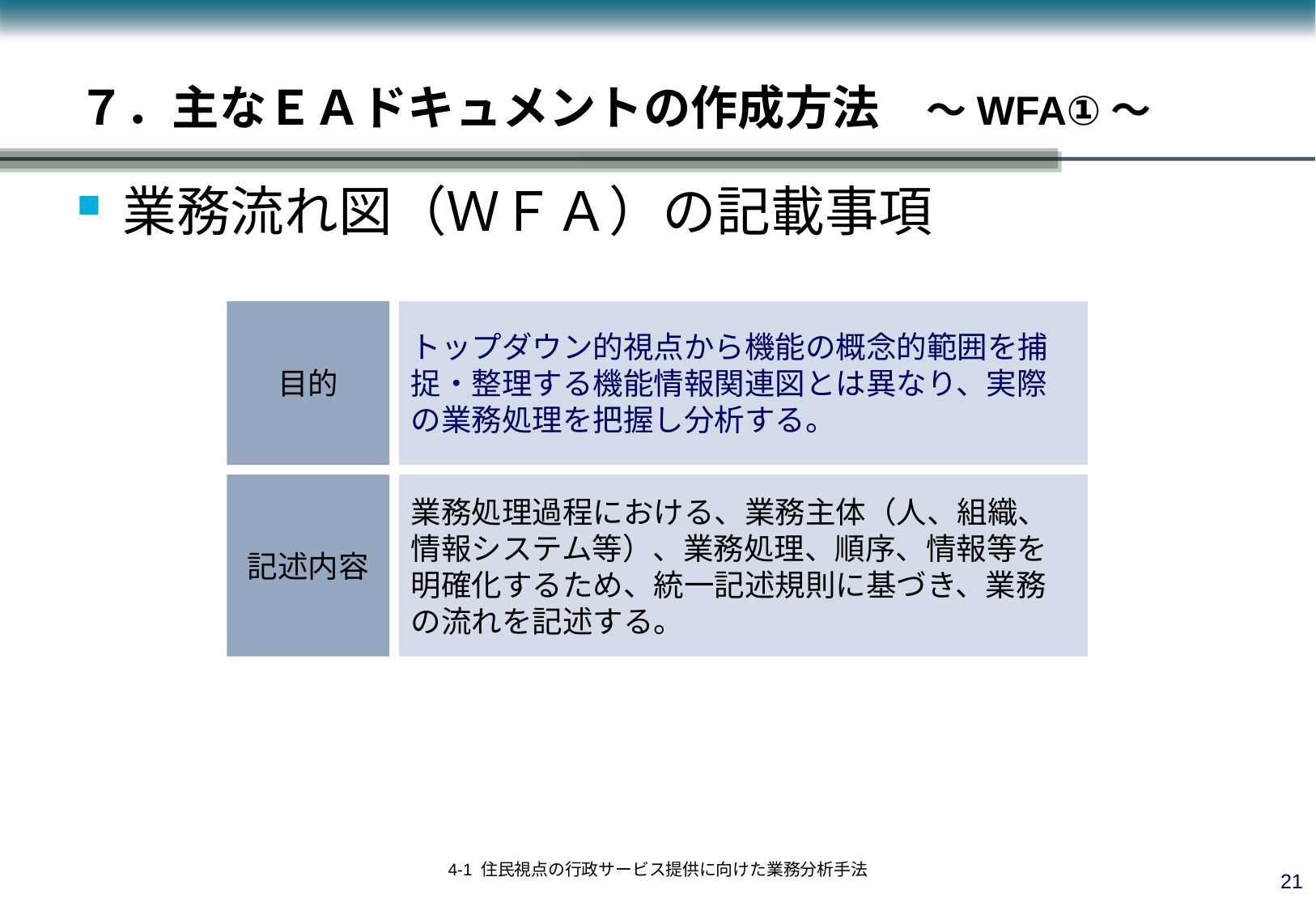

７．主なＥＡドキュメントの作成方法　～WFA①～
業務流れ図（ＷＦＡ）の記載事項
目的
トップダウン的視点から機能の概念的範囲を捕捉・整理する機能情報関連図とは異なり、実際の業務処理を把握し分析する。
記述内容
業務処理過程における、業務主体（人、組織、情報システム等）、業務処理、順序、情報等を明確化するため、統一記述規則に基づき、業務の流れを記述する。
21
4-1 住民視点の行政サービス提供に向けた業務分析手法